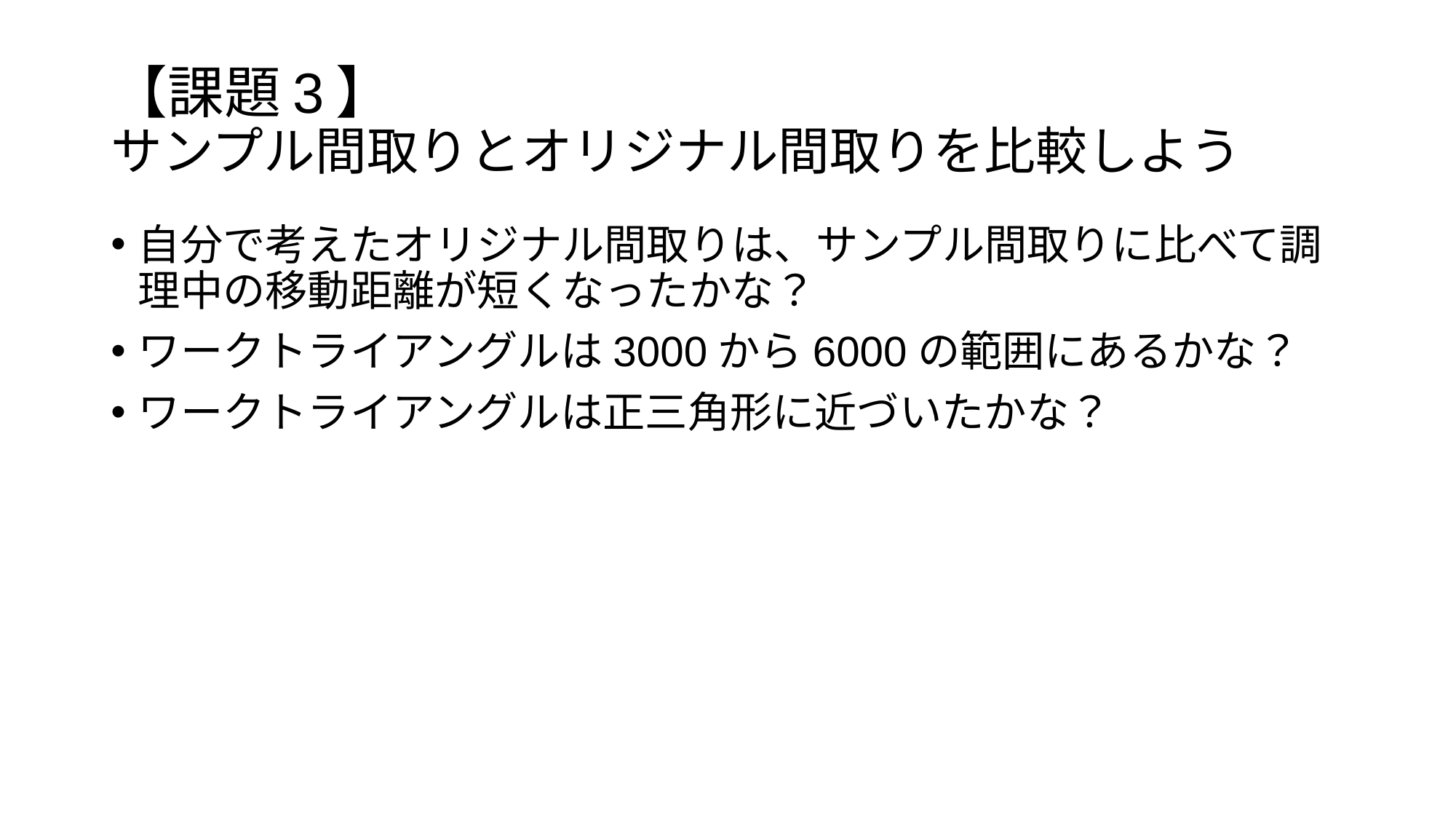

# 【課題3】 サンプル間取りとオリジナル間取りを比較しよう
自分で考えたオリジナル間取りは、サンプル間取りに比べて調理中の移動距離が短くなったかな？
ワークトライアングルは3000から6000の範囲にあるかな？
ワークトライアングルは正三角形に近づいたかな？